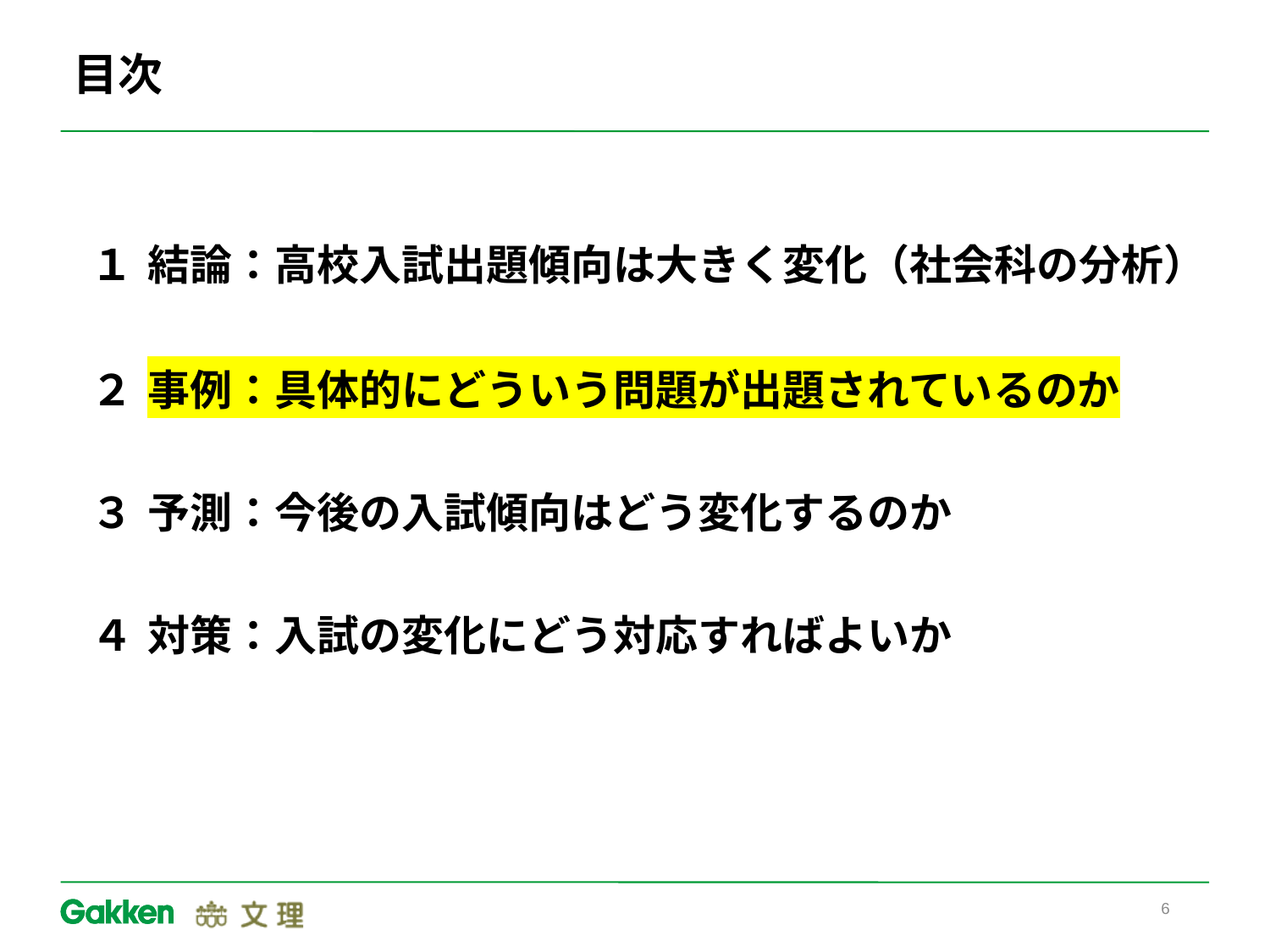

# 目次
１
結論：高校入試出題傾向は大きく変化（社会科の分析）
２
事例：具体的にどういう問題が出題されているのか
３
予測：今後の入試傾向はどう変化するのか
４
対策：入試の変化にどう対応すればよいか
6